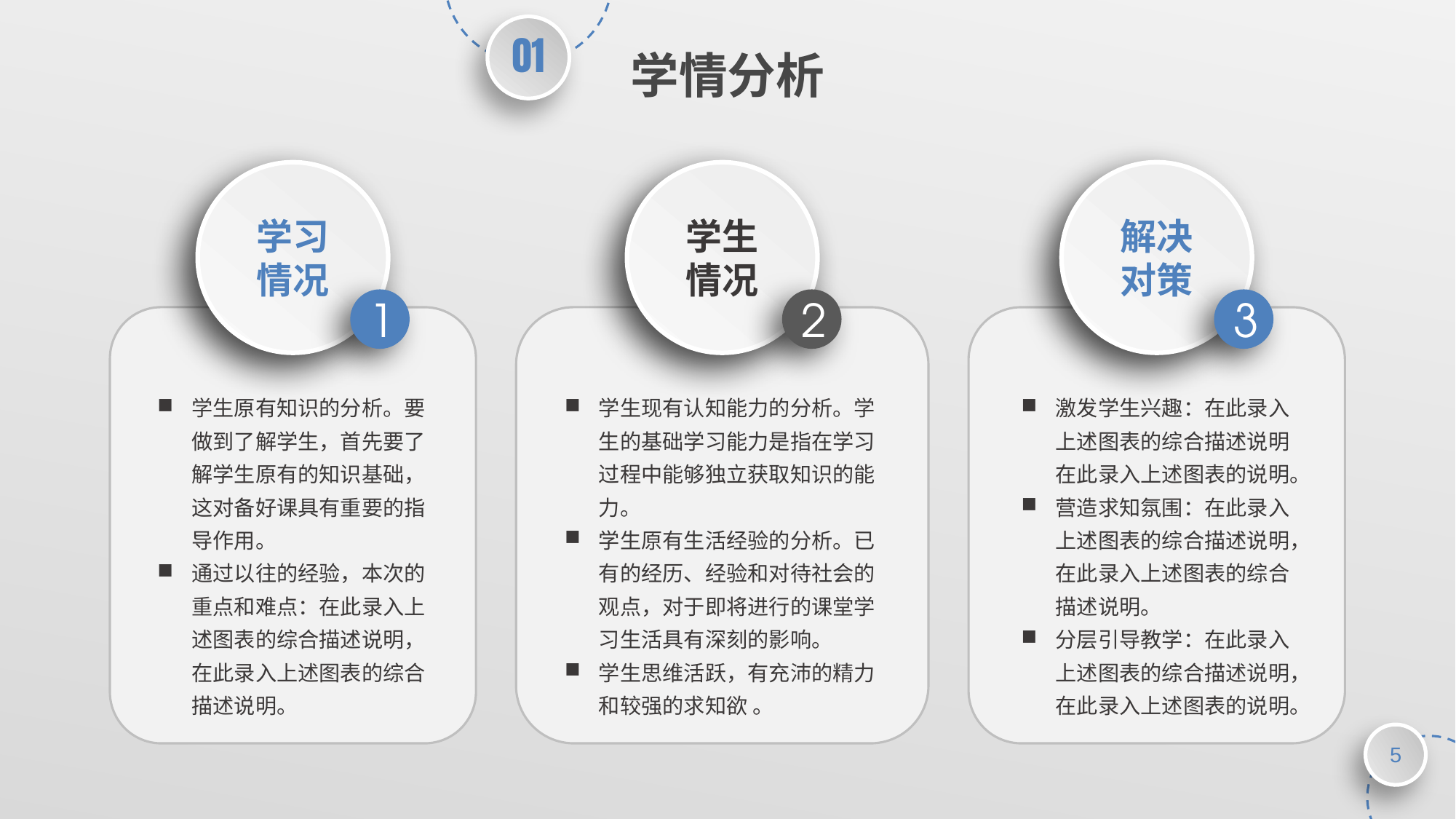

学情分析

学习情况
学生情况
解决对策
1
2
3

学生原有知识的分析。要做到了解学生，首先要了解学生原有的知识基础，这对备好课具有重要的指导作用。
通过以往的经验，本次的重点和难点：在此录入上述图表的综合描述说明，在此录入上述图表的综合描述说明。
学生现有认知能力的分析。学生的基础学习能力是指在学习过程中能够独立获取知识的能力。
学生原有生活经验的分析。已有的经历、经验和对待社会的观点，对于即将进行的课堂学习生活具有深刻的影响。
学生思维活跃，有充沛的精力和较强的求知欲 。
激发学生兴趣：在此录入上述图表的综合描述说明在此录入上述图表的说明。
营造求知氛围：在此录入上述图表的综合描述说明，在此录入上述图表的综合描述说明。
分层引导教学：在此录入上述图表的综合描述说明，在此录入上述图表的说明。